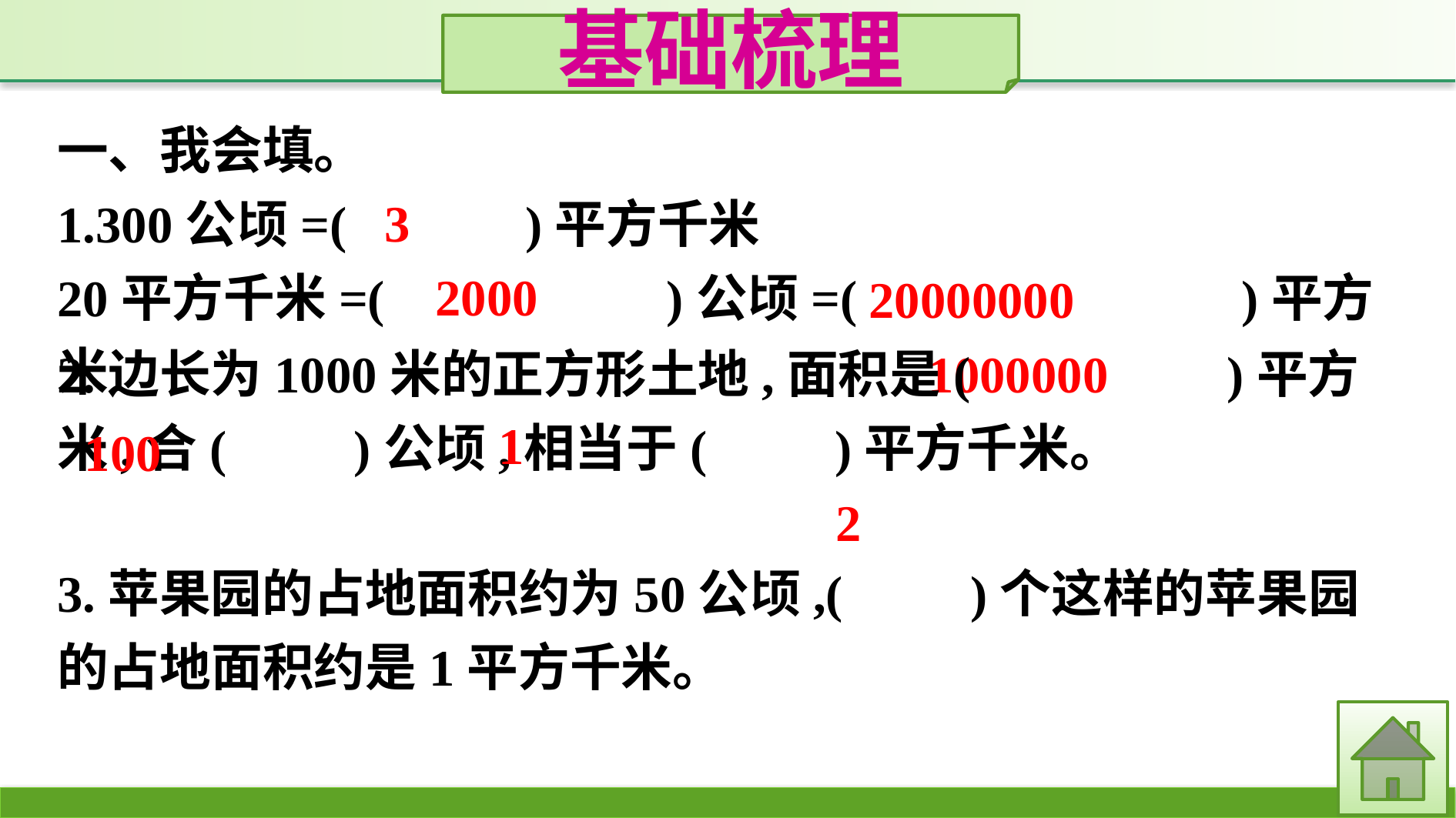

基础梳理
一、我会填。
1.300公顷=(　　　)平方千米
20平方千米=(　　　　　)公顷=(　　　　　　　)平方米

3.苹果园的占地面积约为50公顷,(　　)个这样的苹果园的占地面积约是1平方千米。
3
2000
20000000
2.边长为1000米的正方形土地,面积是(　           　)平方米,合(　　)公顷,相当于(　　)平方千米。
1000000
1
100
2